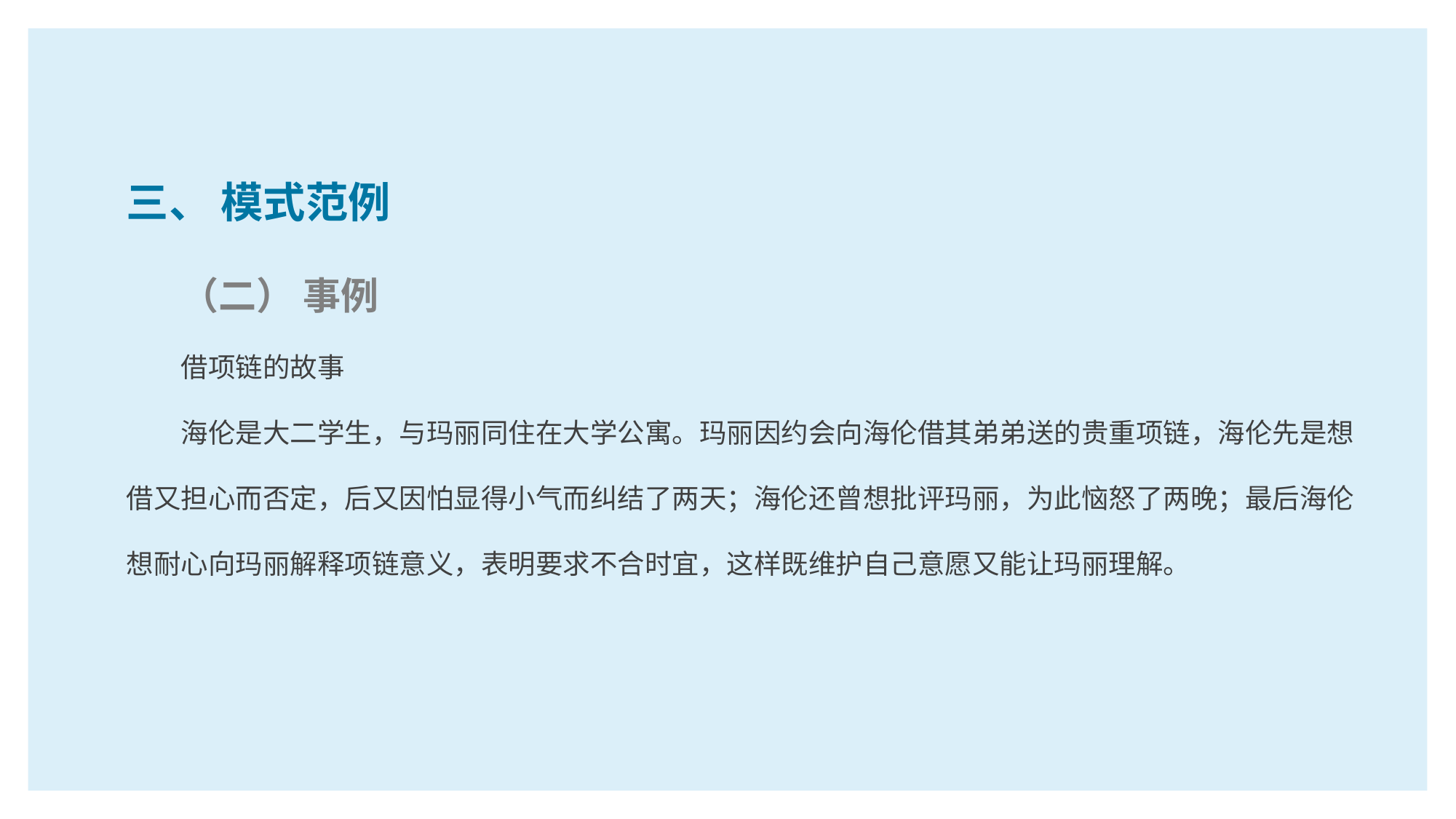

三、 模式范例
（二） 事例
借项链的故事
海伦是大二学生，与玛丽同住在大学公寓。玛丽因约会向海伦借其弟弟送的贵重项链，海伦先是想借又担心而否定，后又因怕显得小气而纠结了两天；海伦还曾想批评玛丽，为此恼怒了两晚；最后海伦想耐心向玛丽解释项链意义，表明要求不合时宜，这样既维护自己意愿又能让玛丽理解。